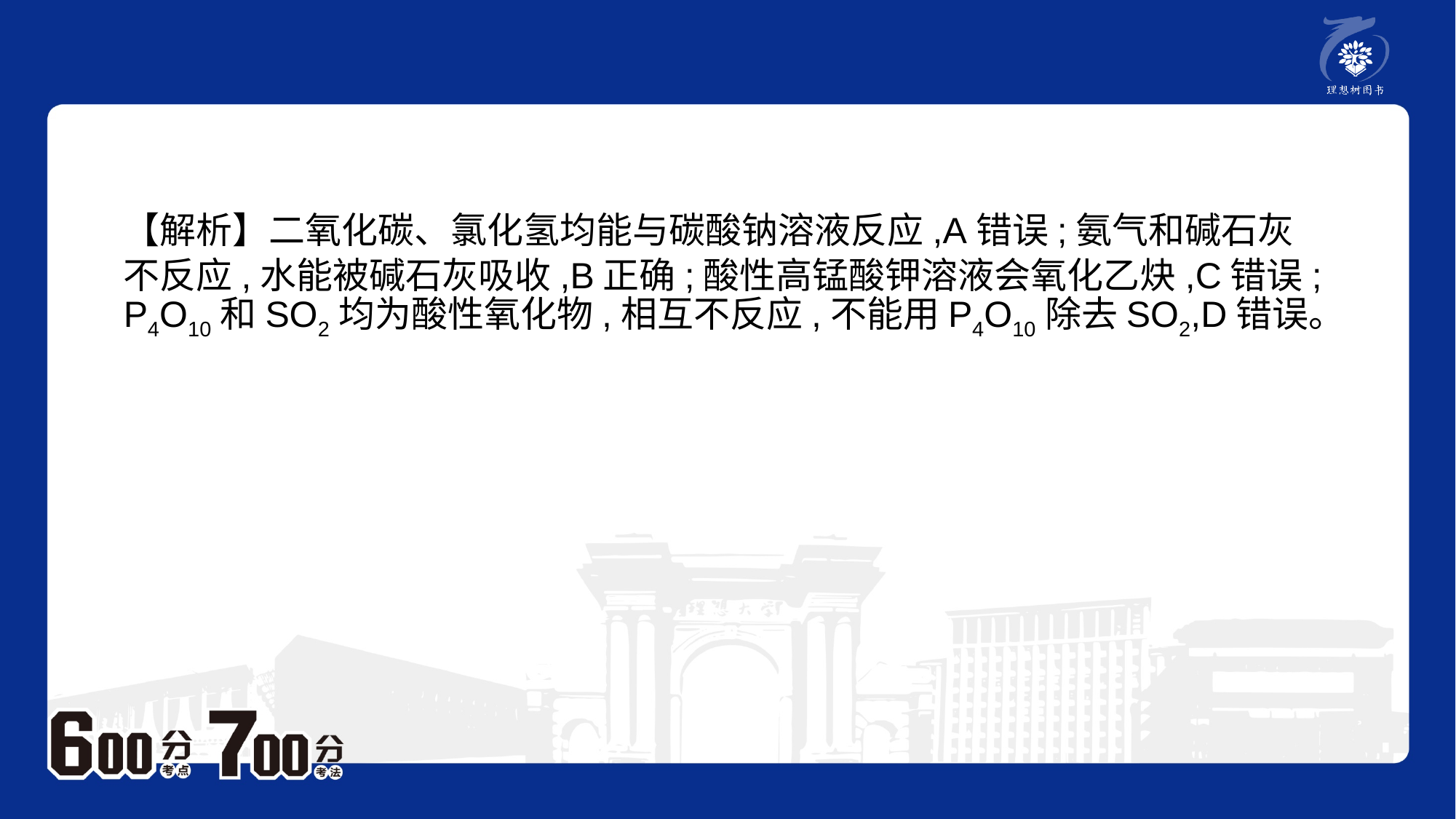

【解析】二氧化碳、氯化氢均能与碳酸钠溶液反应,A错误;氨气和碱石灰不反应,水能被碱石灰吸收,B正确;酸性高锰酸钾溶液会氧化乙炔,C错误;P4O10和SO2均为酸性氧化物,相互不反应,不能用P4O10除去SO2,D错误。